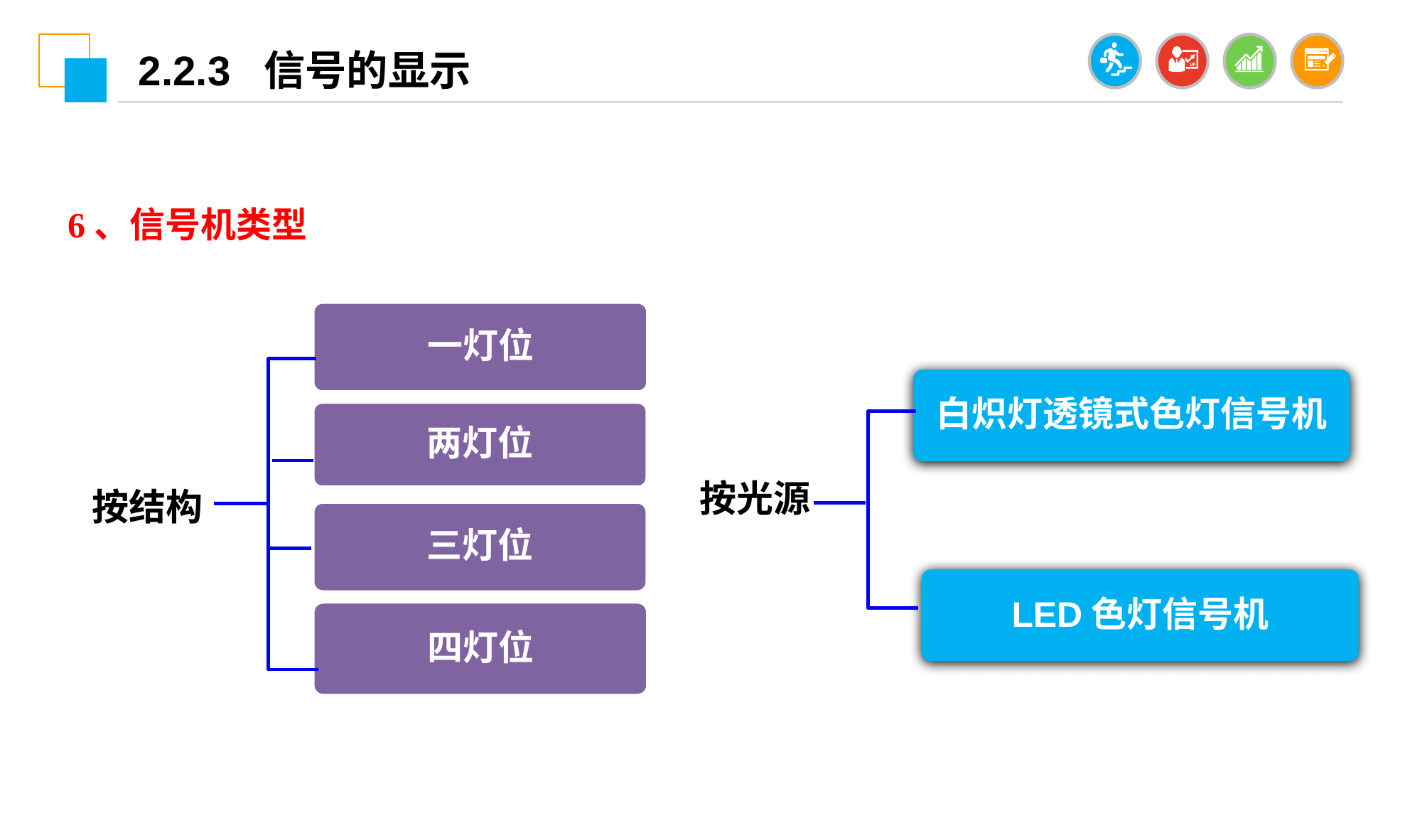

2.2.3  信号的显示
6、信号机类型

一灯位

白炽灯透镜式色灯信号机

两灯位

按光源
按结构

三灯位

LED色灯信号机

四灯位